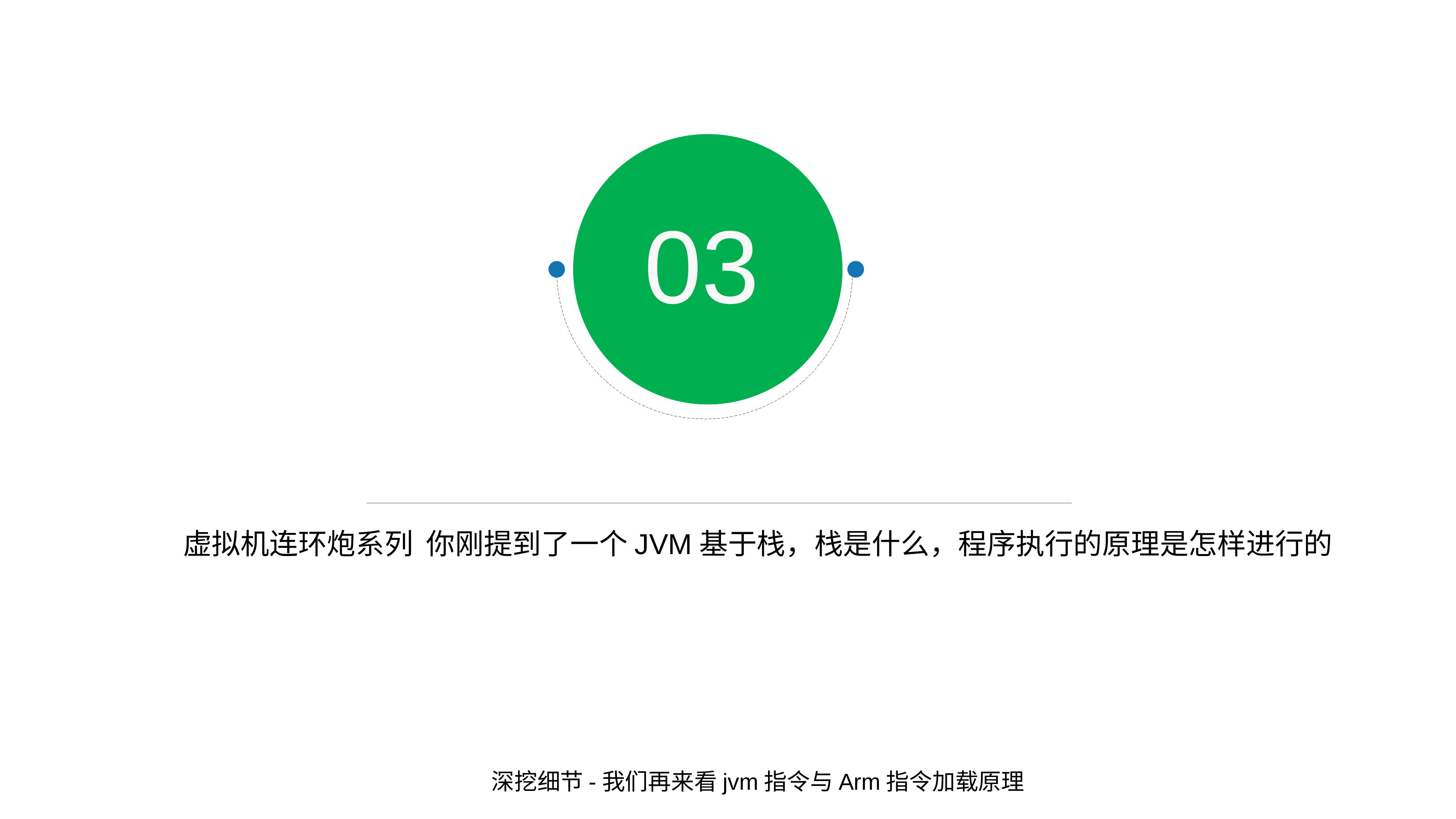

03

虚拟机连环炮系列  你刚提到了一个JVM基于栈，栈是什么，程序执行的原理是怎样进行的

深挖细节-我们再来看jvm指令与Arm指令加载原理